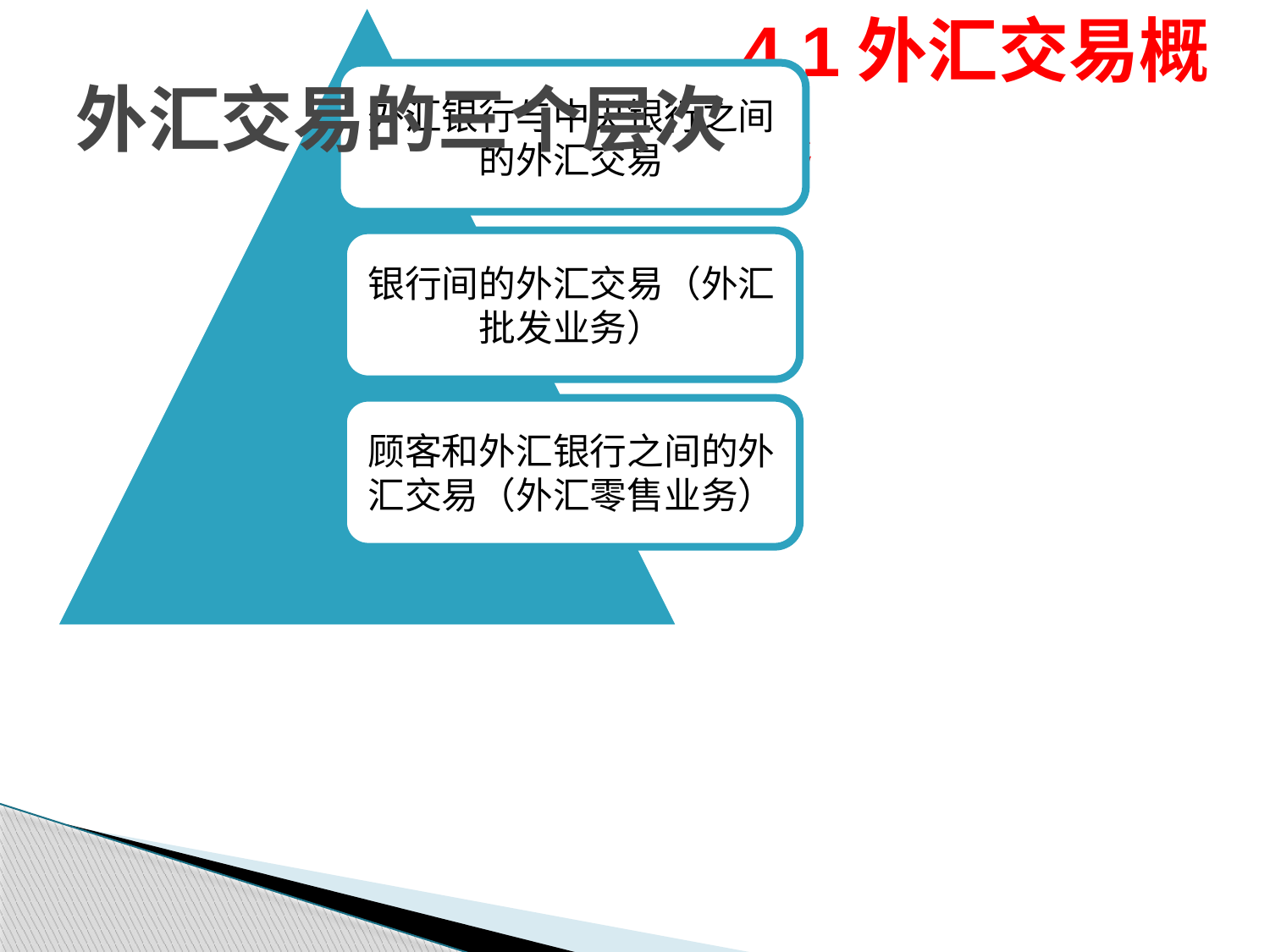

# 外汇交易的三个层次
外汇银行与中央银行之间的外汇交易
银行间的外汇交易（外汇批发业务）
顾客和外汇银行之间的外汇交易（外汇零售业务）